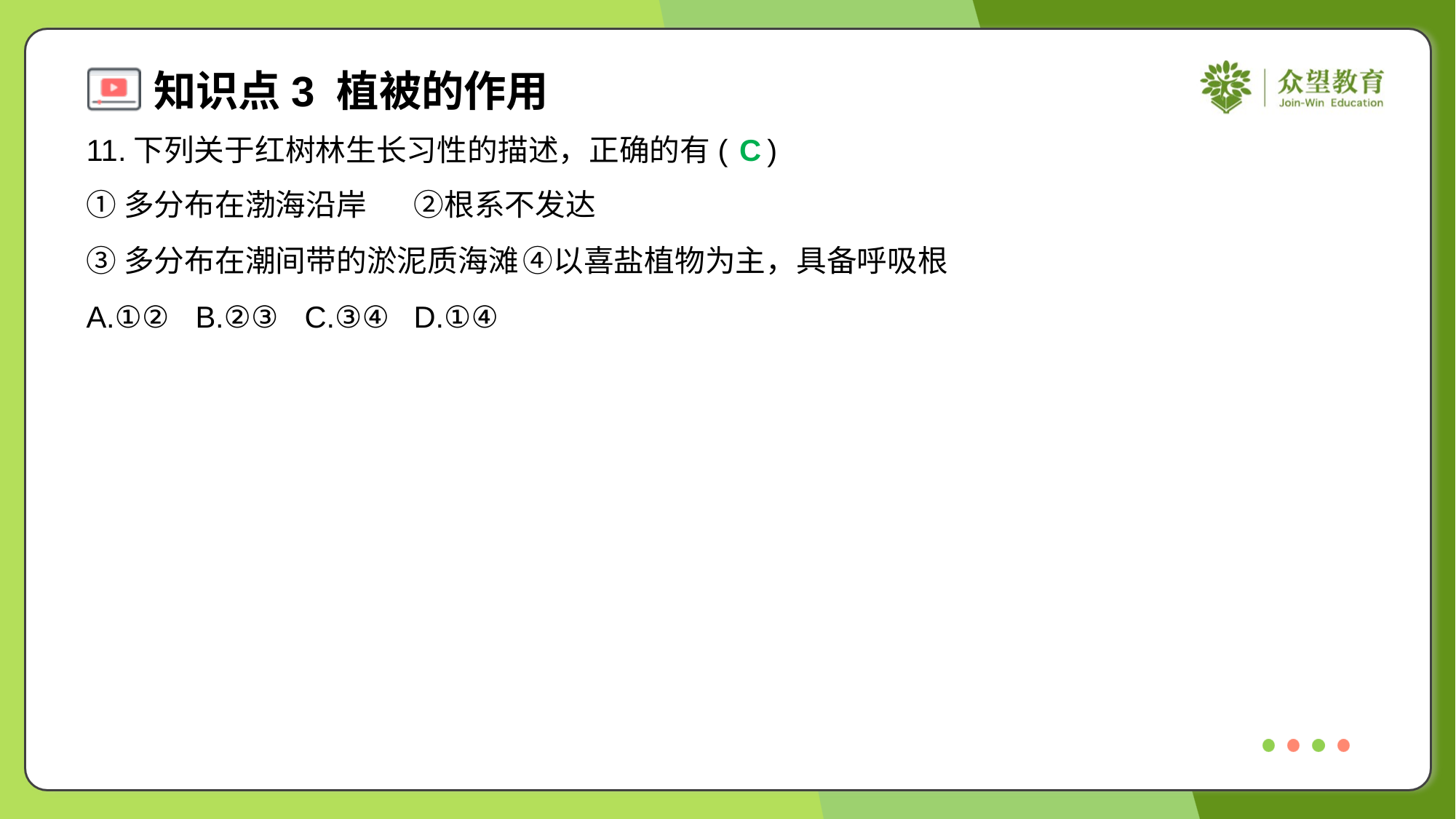

11.下列关于红树林生长习性的描述，正确的有(     )
C
①多分布在渤海沿岸	②根系不发达
③多分布在潮间带的淤泥质海滩	④以喜盐植物为主，具备呼吸根
A.①②	B.②③	C.③④	D.①④